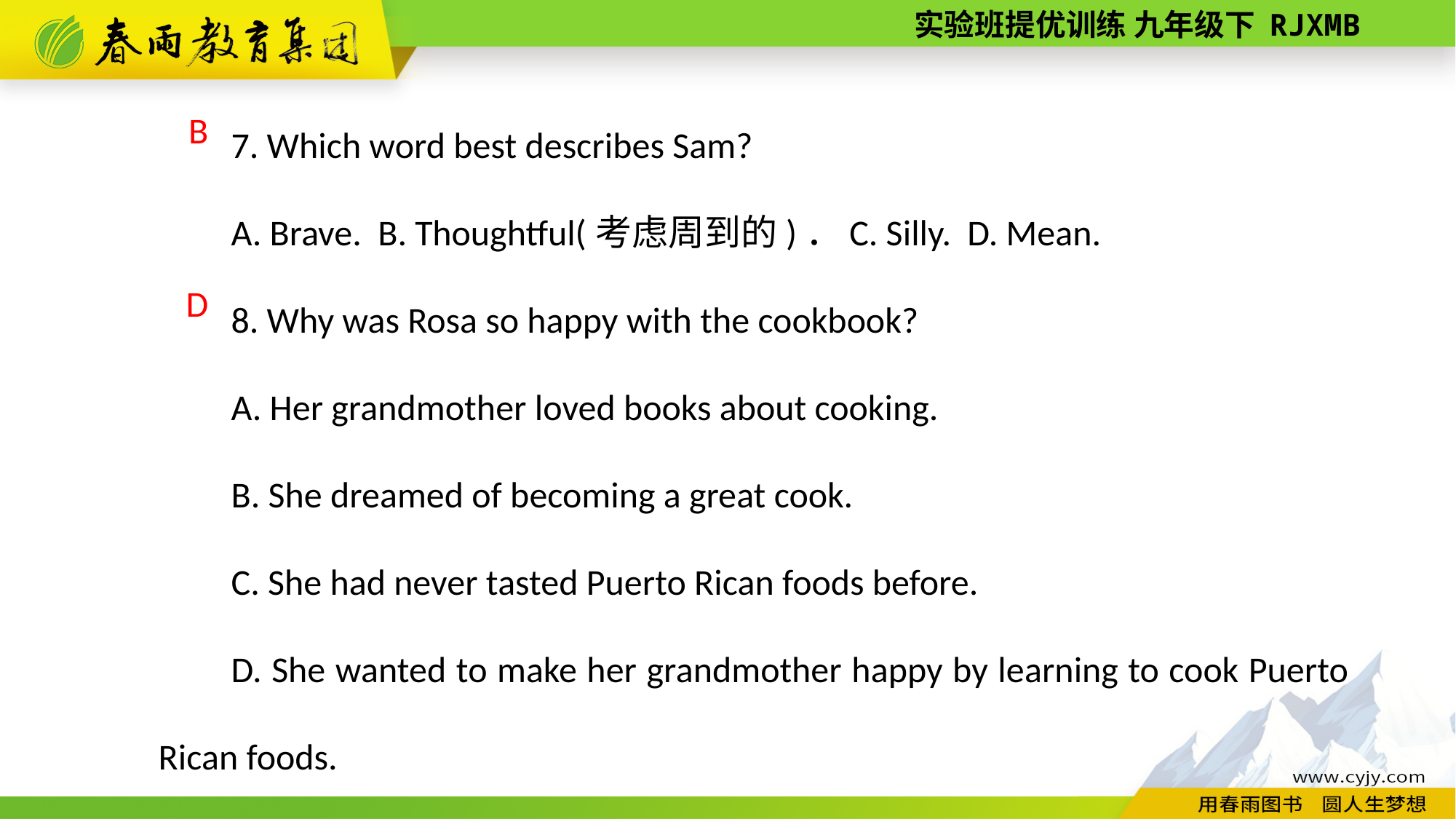

7. Which word best describes Sam?
A. Brave.  B. Thoughtful(考虑周到的)． C. Silly.  D. Mean.
8. Why was Rosa so happy with the cookbook?
A. Her grandmother loved books about cooking.
B. She dreamed of becoming a great cook.
C. She had never tasted Puerto Rican foods before.
D. She wanted to make her grandmother happy by learning to cook Puerto Rican foods.
B
D